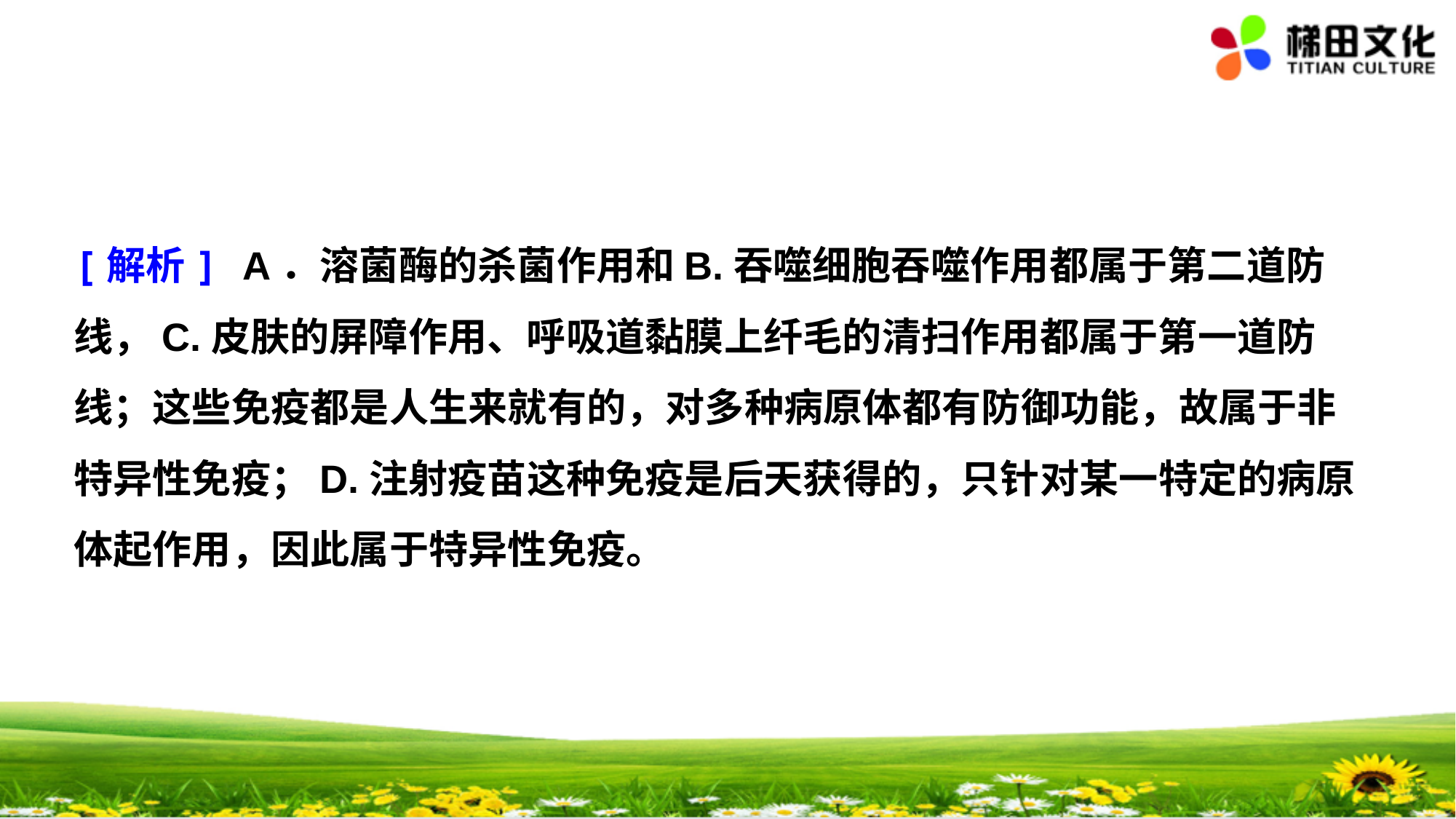

[解析] A．溶菌酶的杀菌作用和B.吞噬细胞吞噬作用都属于第二道防线，C.皮肤的屏障作用、呼吸道黏膜上纤毛的清扫作用都属于第一道防线；这些免疫都是人生来就有的，对多种病原体都有防御功能，故属于非特异性免疫；D.注射疫苗这种免疫是后天获得的，只针对某一特定的病原体起作用，因此属于特异性免疫。